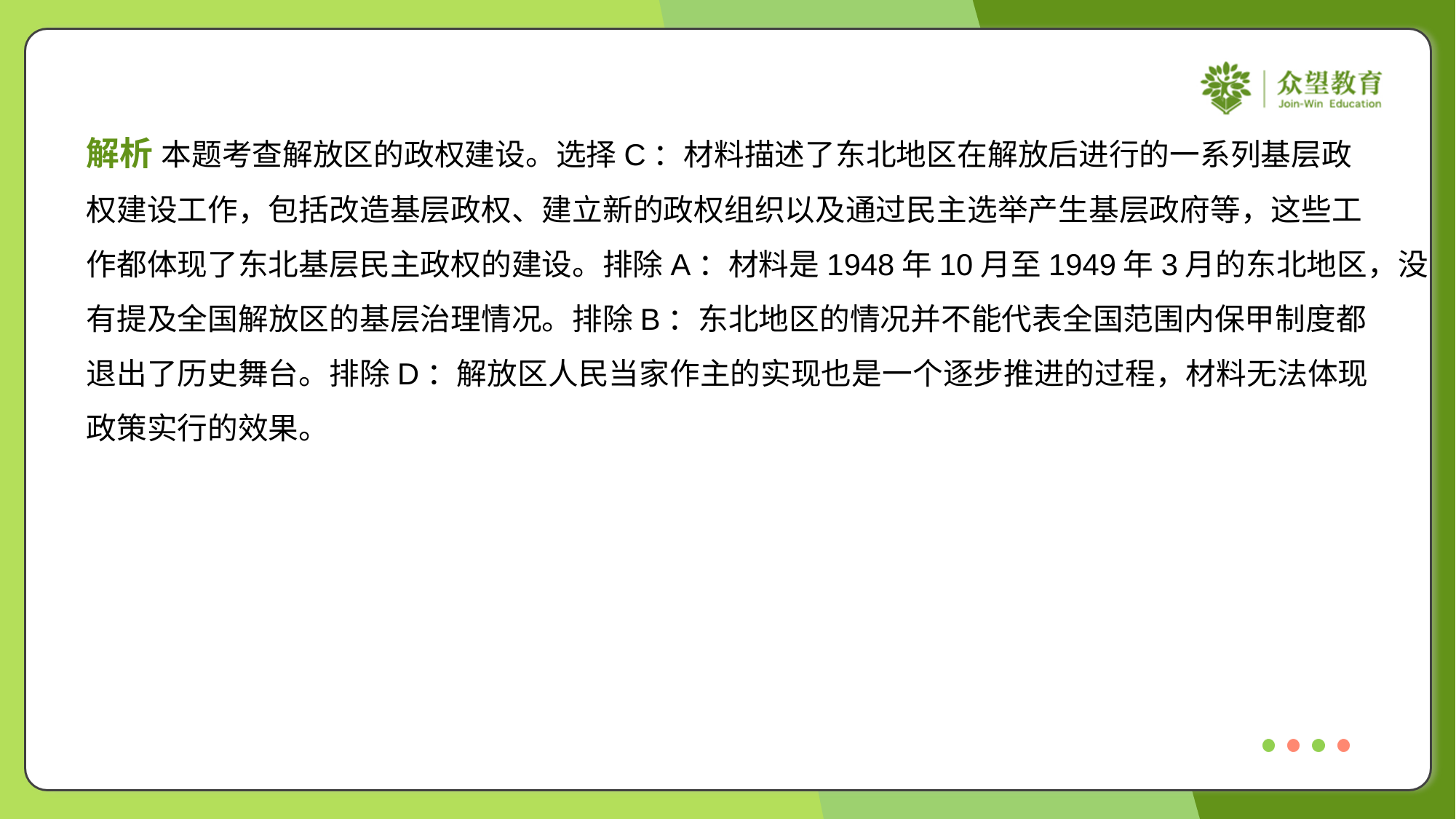

解析 本题考查解放区的政权建设。选择C：材料描述了东北地区在解放后进行的一系列基层政
权建设工作，包括改造基层政权、建立新的政权组织以及通过民主选举产生基层政府等，这些工
作都体现了东北基层民主政权的建设。排除A：材料是1948年10月至1949年3月的东北地区，没
有提及全国解放区的基层治理情况。排除B：东北地区的情况并不能代表全国范围内保甲制度都
退出了历史舞台。排除D：解放区人民当家作主的实现也是一个逐步推进的过程，材料无法体现
政策实行的效果。